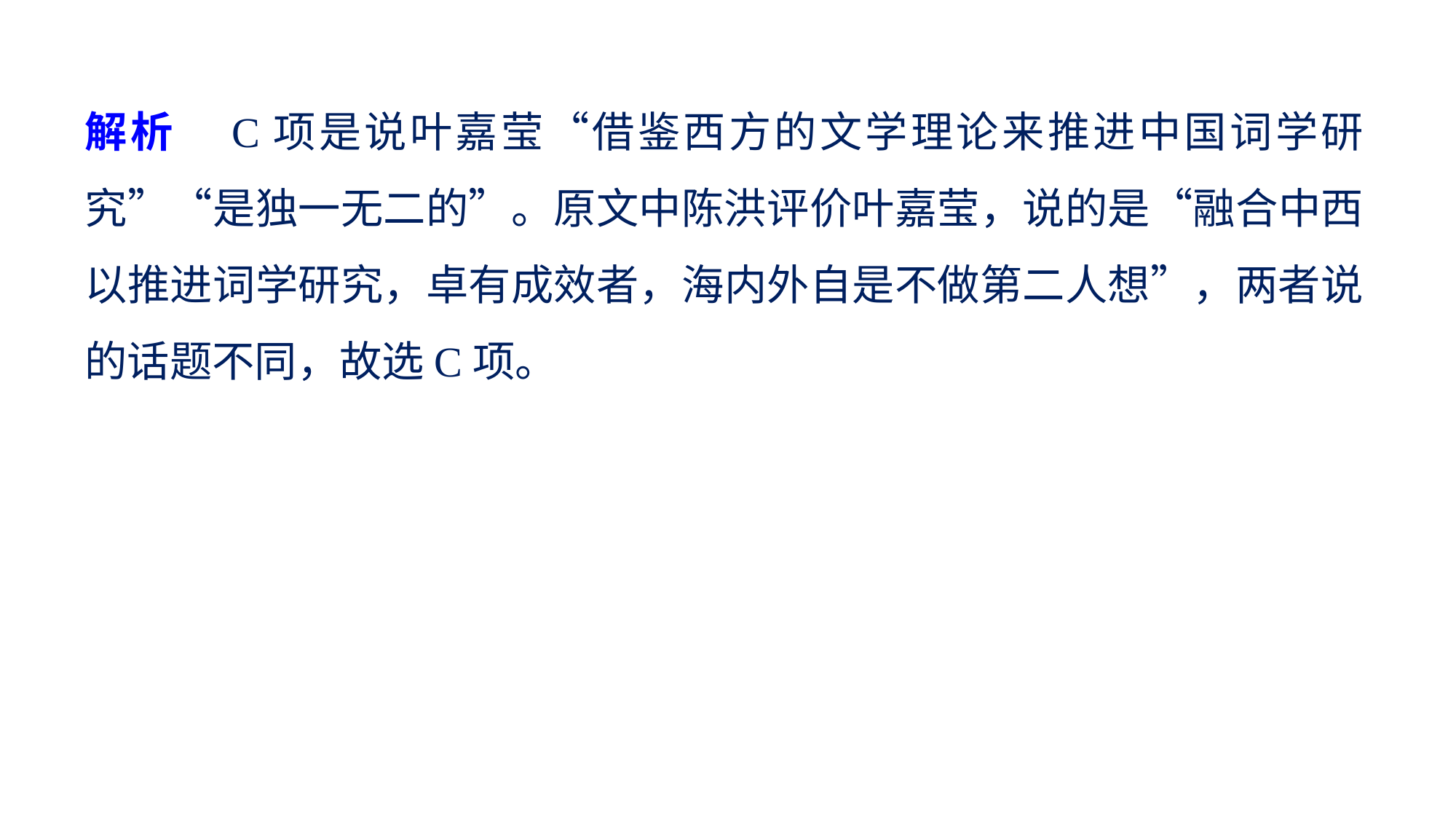

解析　C项是说叶嘉莹“借鉴西方的文学理论来推进中国词学研究”“是独一无二的”。原文中陈洪评价叶嘉莹，说的是“融合中西以推进词学研究，卓有成效者，海内外自是不做第二人想”，两者说的话题不同，故选C项。